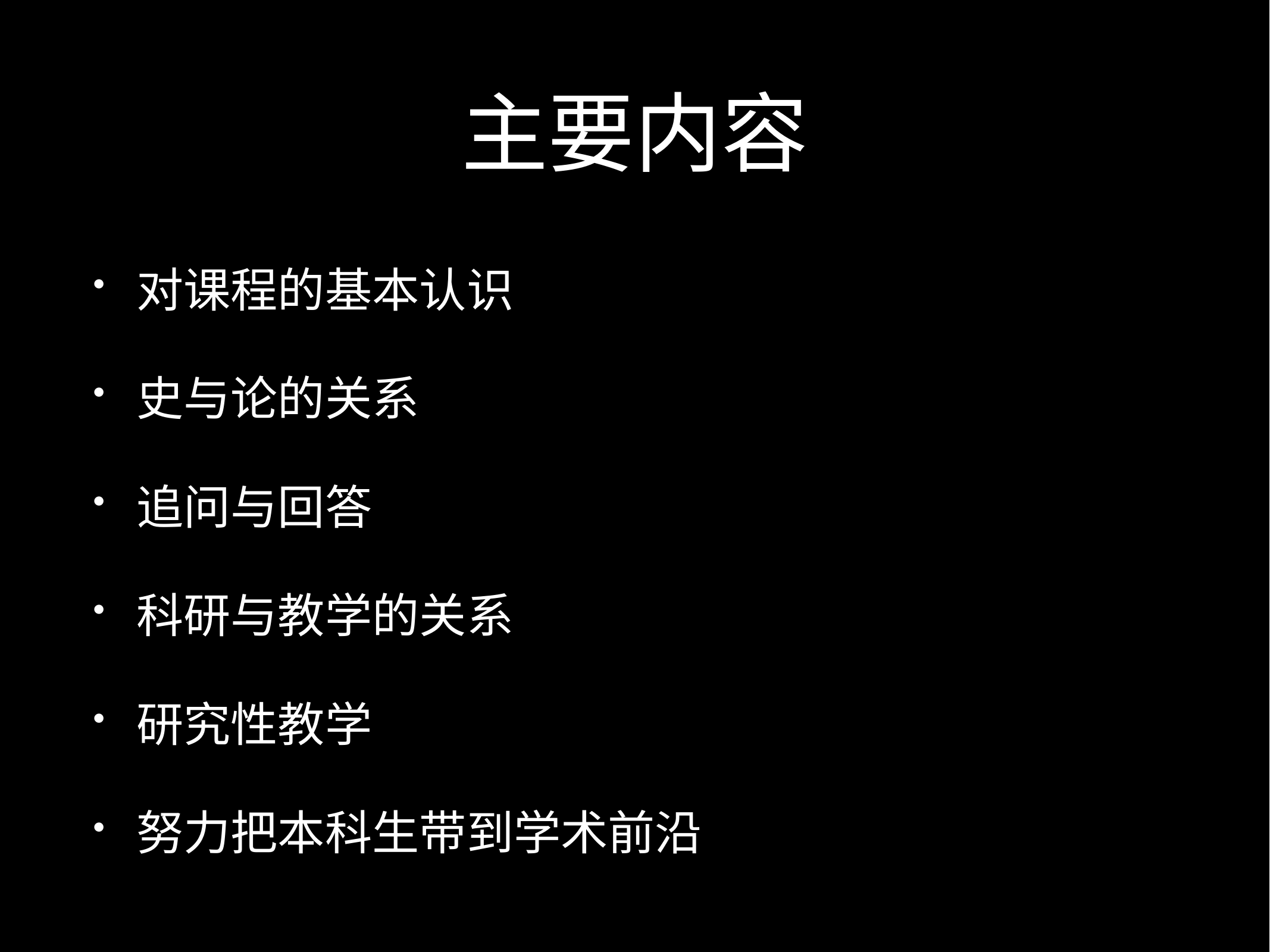

# 主要内容
对课程的基本认识
史与论的关系
追问与回答
科研与教学的关系
研究性教学
努力把本科生带到学术前沿